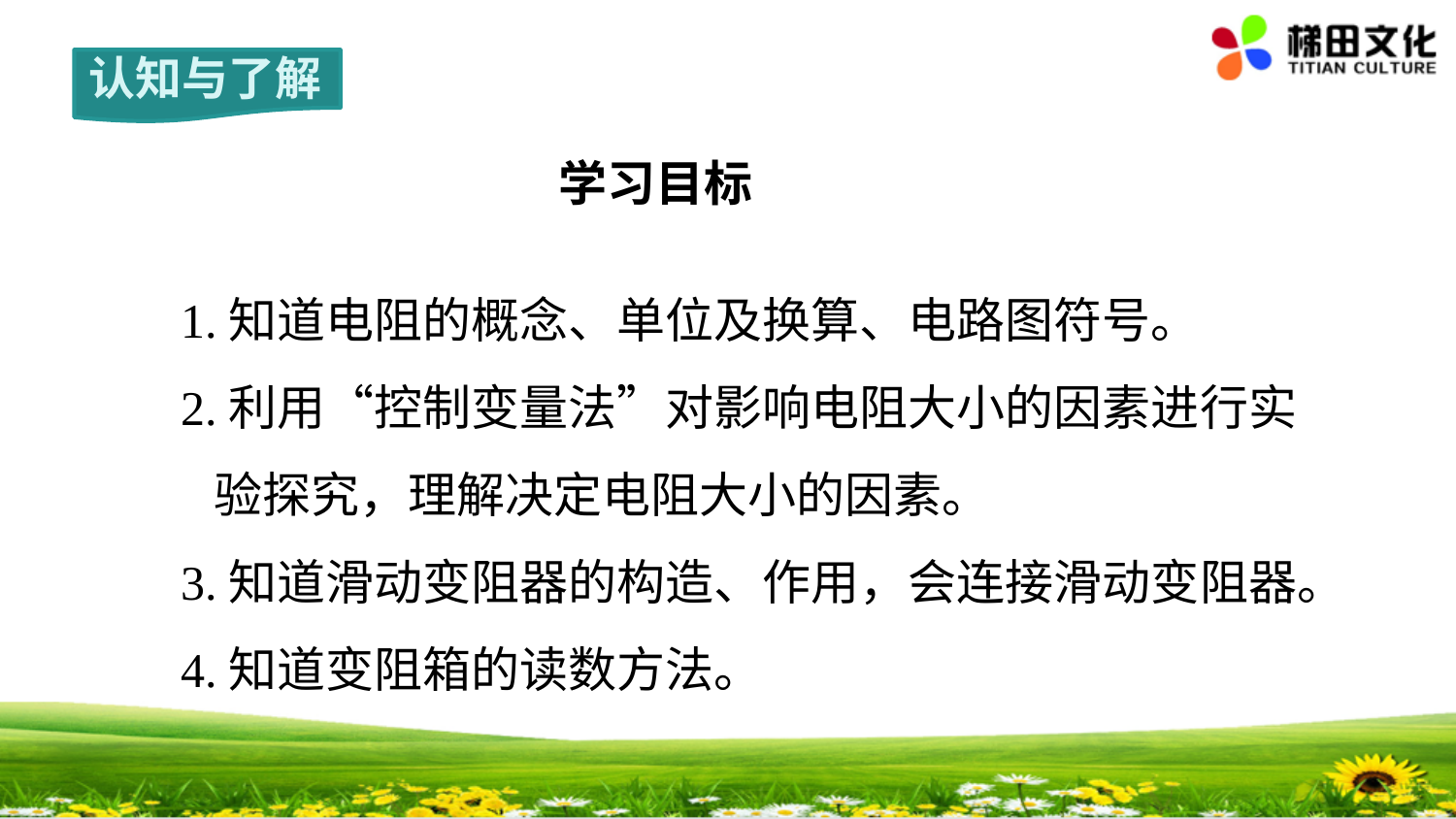

认知与了解

学习目标
1.知道电阻的概念、单位及换算、电路图符号。
2.利用“控制变量法”对影响电阻大小的因素进行实
  验探究，理解决定电阻大小的因素。
3.知道滑动变阻器的构造、作用，会连接滑动变阻器。
4.知道变阻箱的读数方法。